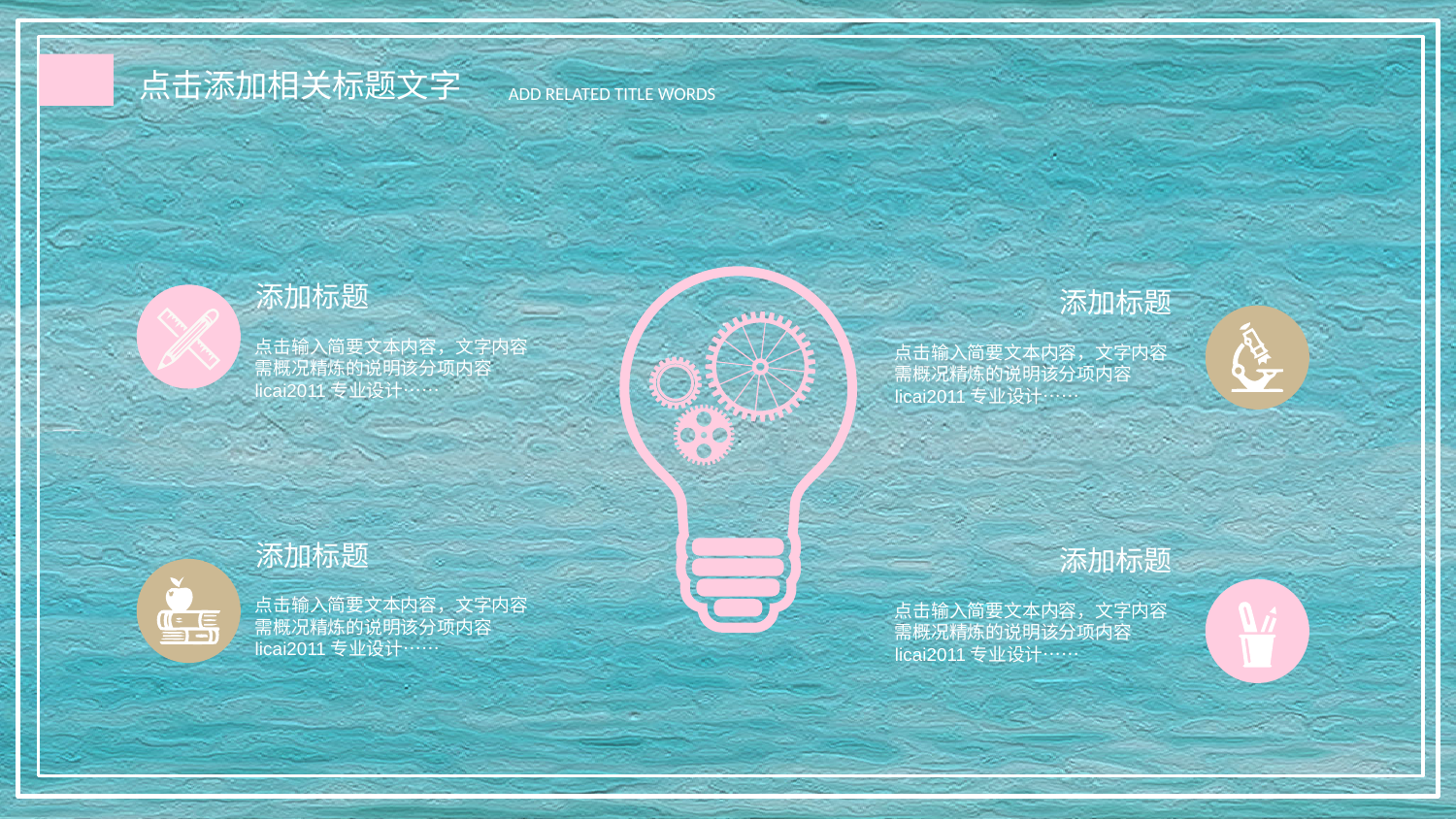

添加标题
添加标题

点击输入简要文本内容，文字内容需概况精炼的说明该分项内容licai2011专业设计……
点击输入简要文本内容，文字内容需概况精炼的说明该分项内容licai2011专业设计……
添加标题
添加标题

点击输入简要文本内容，文字内容需概况精炼的说明该分项内容licai2011专业设计……
点击输入简要文本内容，文字内容需概况精炼的说明该分项内容licai2011专业设计……